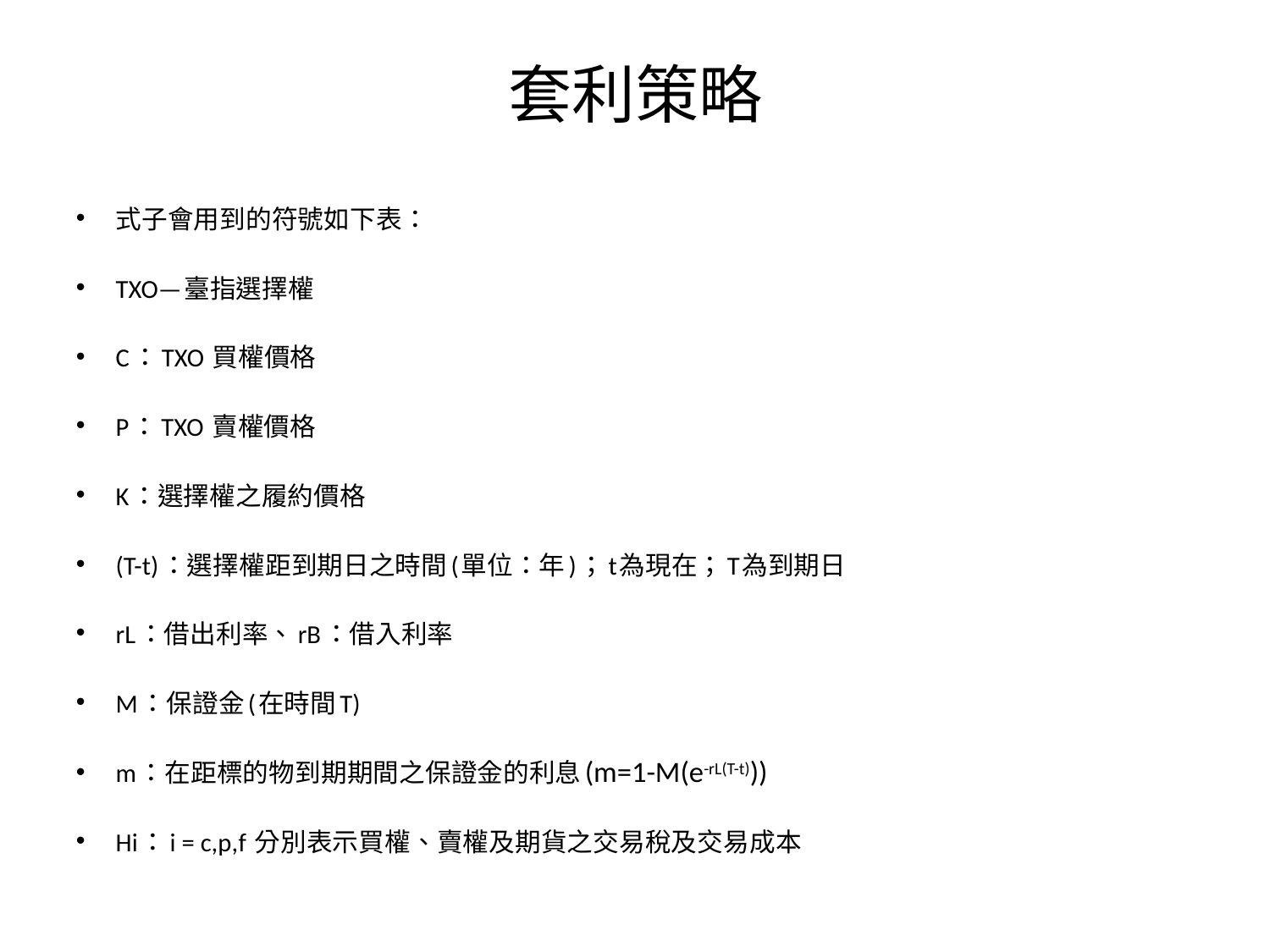

套利策略
式子會用到的符號如下表：
TXO—臺指選擇權
C：TXO 買權價格
P：TXO 賣權價格
K：選擇權之履約價格
(T-t)：選擇權距到期日之時間(單位：年)；t為現在；T為到期日
rL：借出利率、rB：借入利率
M：保證金(在時間T)
m：在距標的物到期期間之保證金的利息(m=1-M(e-rL(T-t)))
Hi：i = c,p,f 分別表示買權、賣權及期貨之交易稅及交易成本